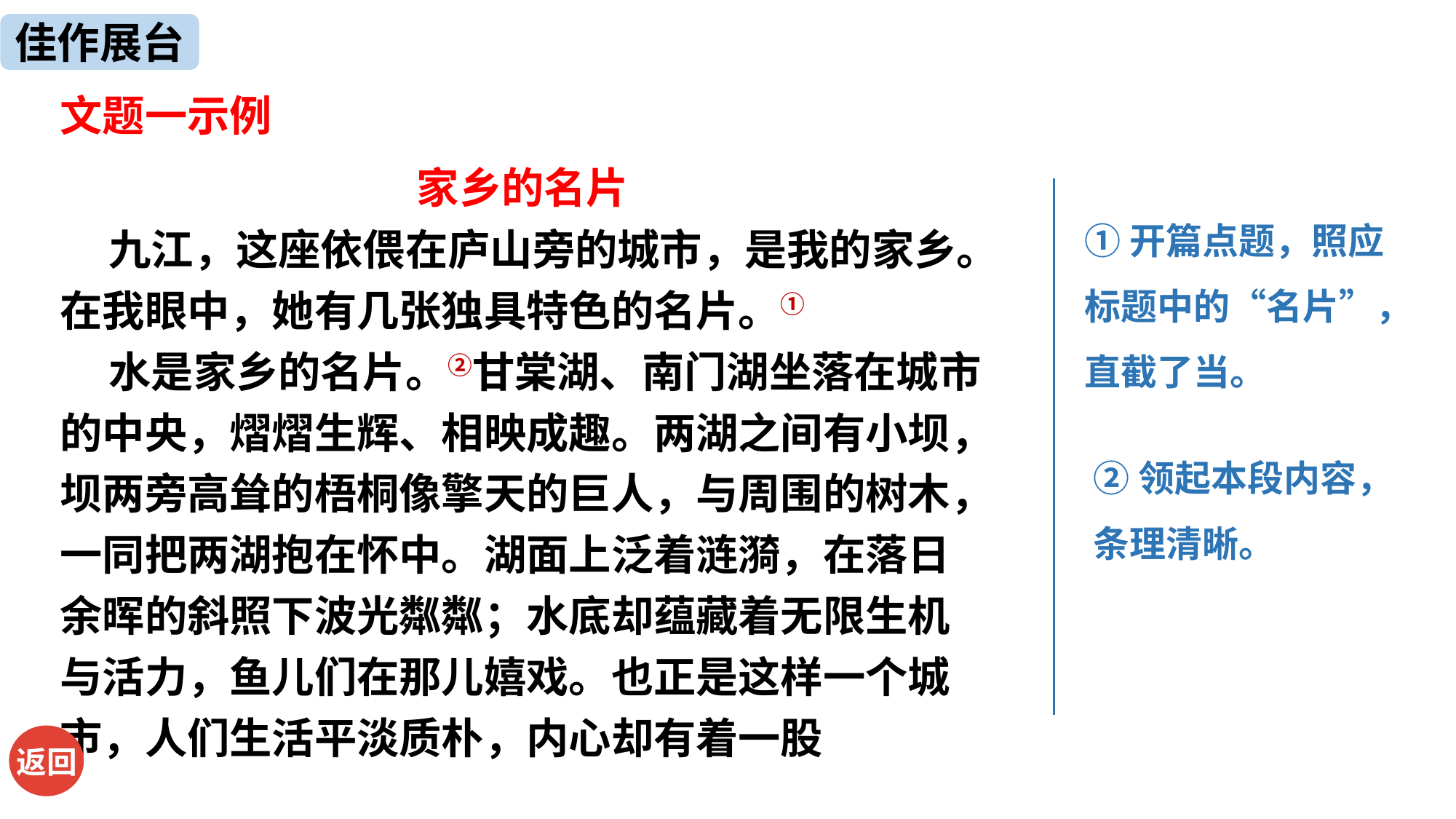

佳作展台
文题一示例
 家乡的名片
    九江，这座依偎在庐山旁的城市，是我的家乡。在我眼中，她有几张独具特色的名片。①
    水是家乡的名片。②甘棠湖、南门湖坐落在城市的中央，熠熠生辉、相映成趣。两湖之间有小坝，坝两旁高耸的梧桐像擎天的巨人，与周围的树木，一同把两湖抱在怀中。湖面上泛着涟漪，在落日余晖的斜照下波光粼粼；水底却蕴藏着无限生机与活力，鱼儿们在那儿嬉戏。也正是这样一个城市，人们生活平淡质朴，内心却有着一股
①开篇点题，照应标题中的“名片”，直截了当。
②领起本段内容，条理清晰。

返回